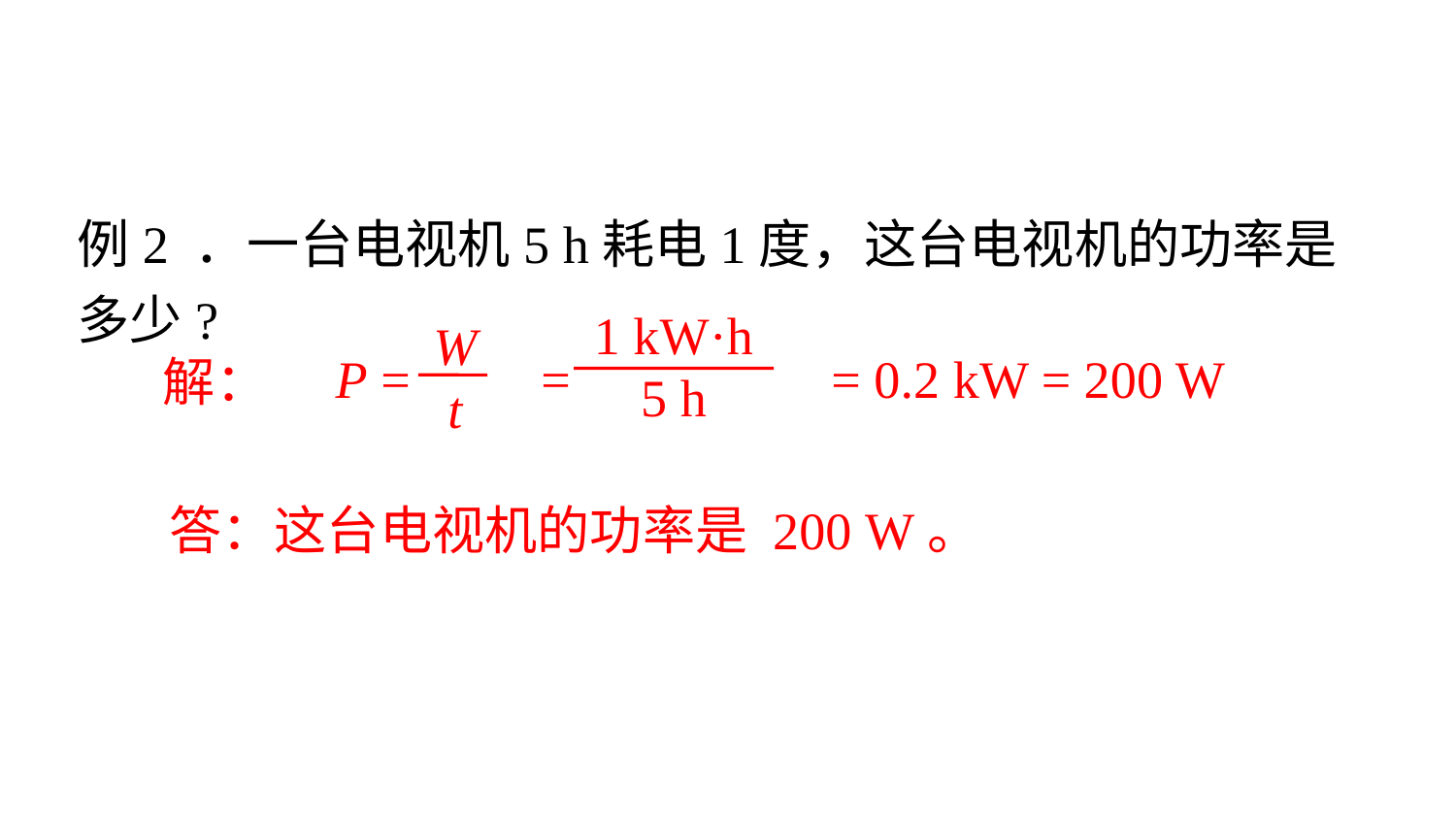

例2 ．一台电视机5 h耗电1度，这台电视机的功率是多少?
1 kW·h
5 h
W
t
P =　　= 　　　　 = 0.2 kW = 200 W

解：
答：这台电视机的功率是 200 W。